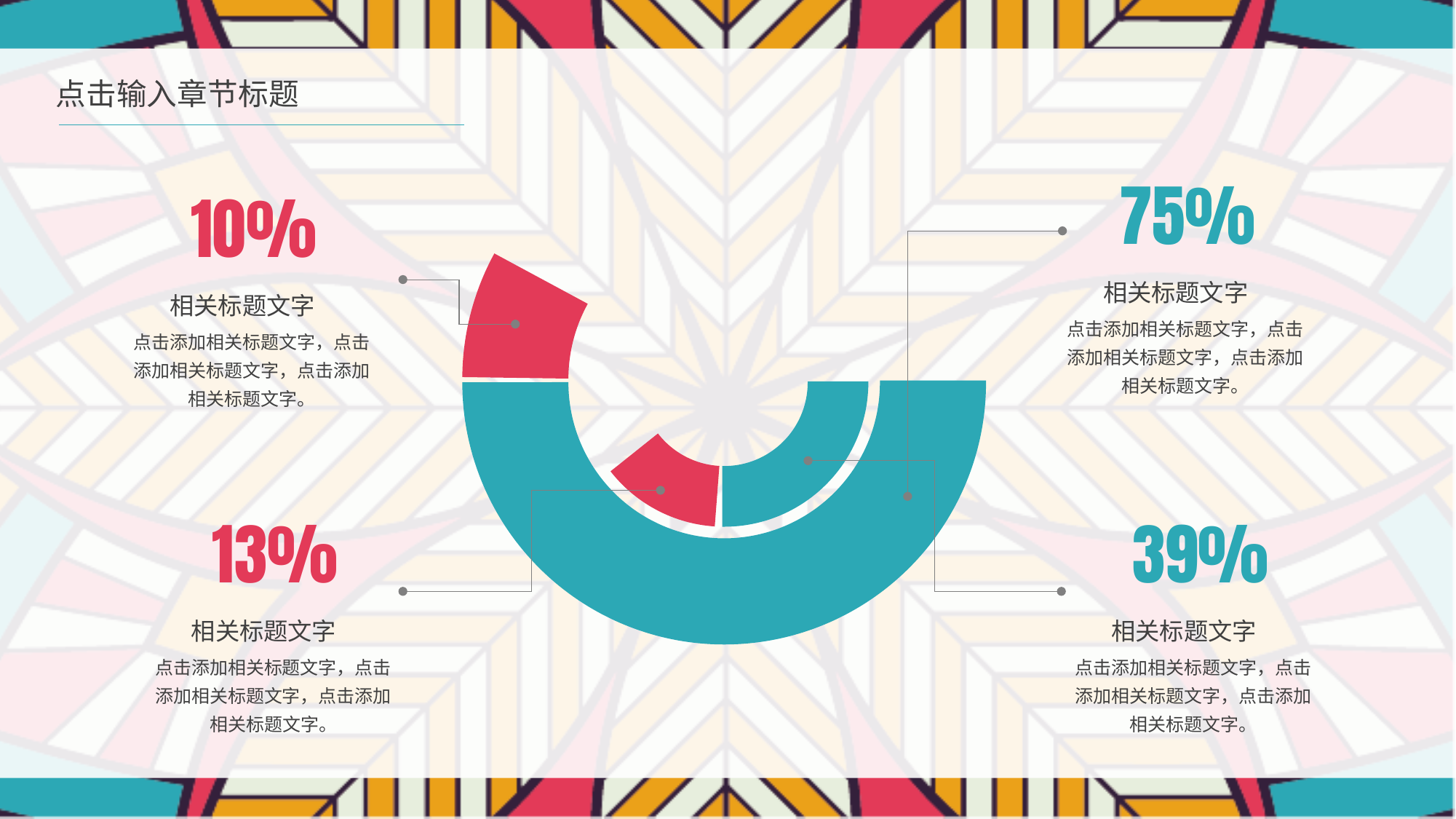

点击输入章节标题

75%
相关标题文字
点击添加相关标题文字，点击添加相关标题文字，点击添加相关标题文字。
10%
相关标题文字
点击添加相关标题文字，点击添加相关标题文字，点击添加相关标题文字。
13%
相关标题文字
点击添加相关标题文字，点击添加相关标题文字，点击添加相关标题文字。
39%
相关标题文字
点击添加相关标题文字，点击添加相关标题文字，点击添加相关标题文字。